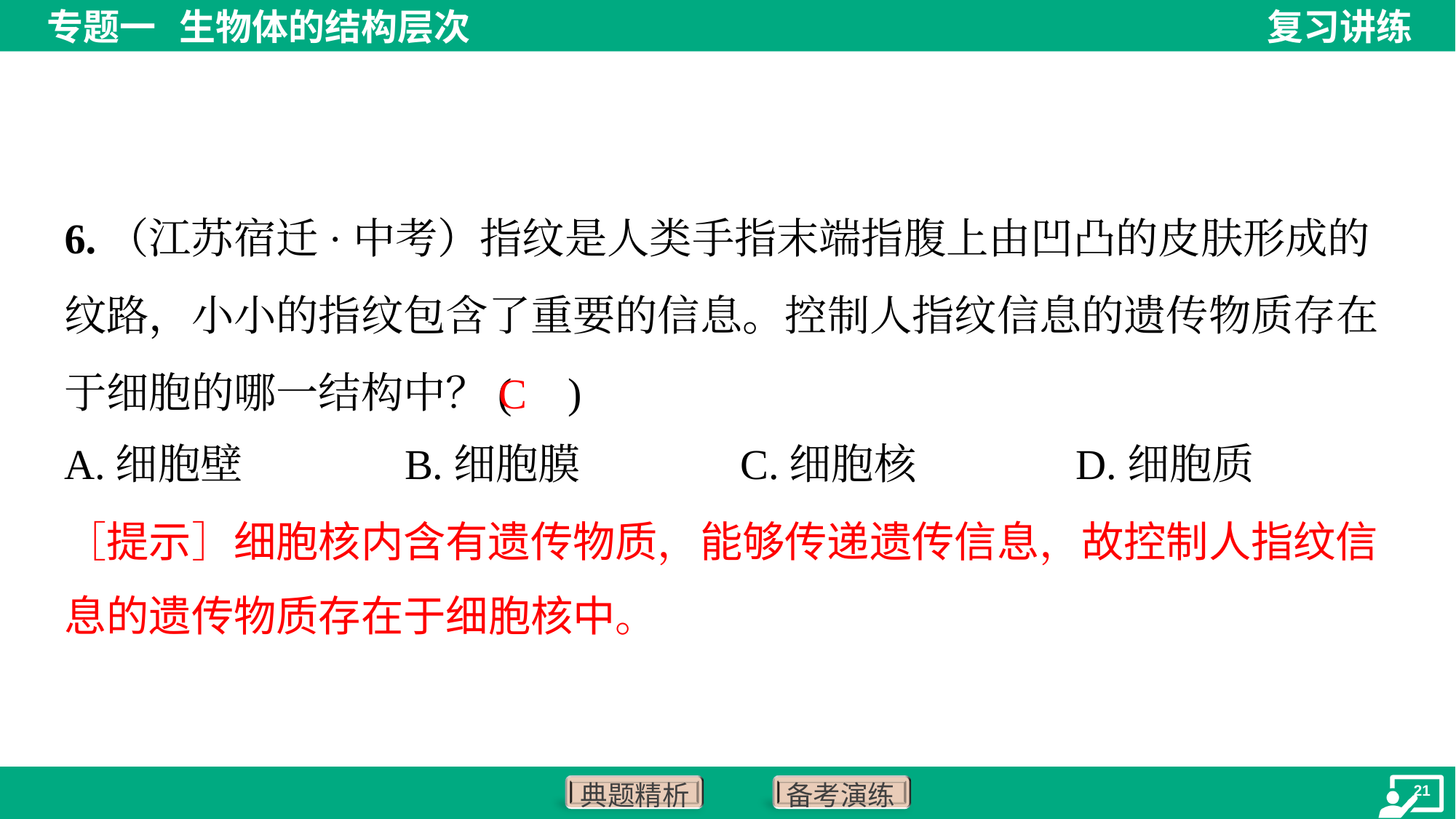

6.（江苏宿迁·中考）指纹是人类手指末端指腹上由凹凸的皮肤形成的纹路，小小的指纹包含了重要的信息。控制人指纹信息的遗传物质存在于细胞的哪一结构中？(     )
C
A.细胞壁	B.细胞膜	C.细胞核	D.细胞质
［提示］细胞核内含有遗传物质，能够传递遗传信息，故控制人指纹信
息的遗传物质存在于细胞核中。